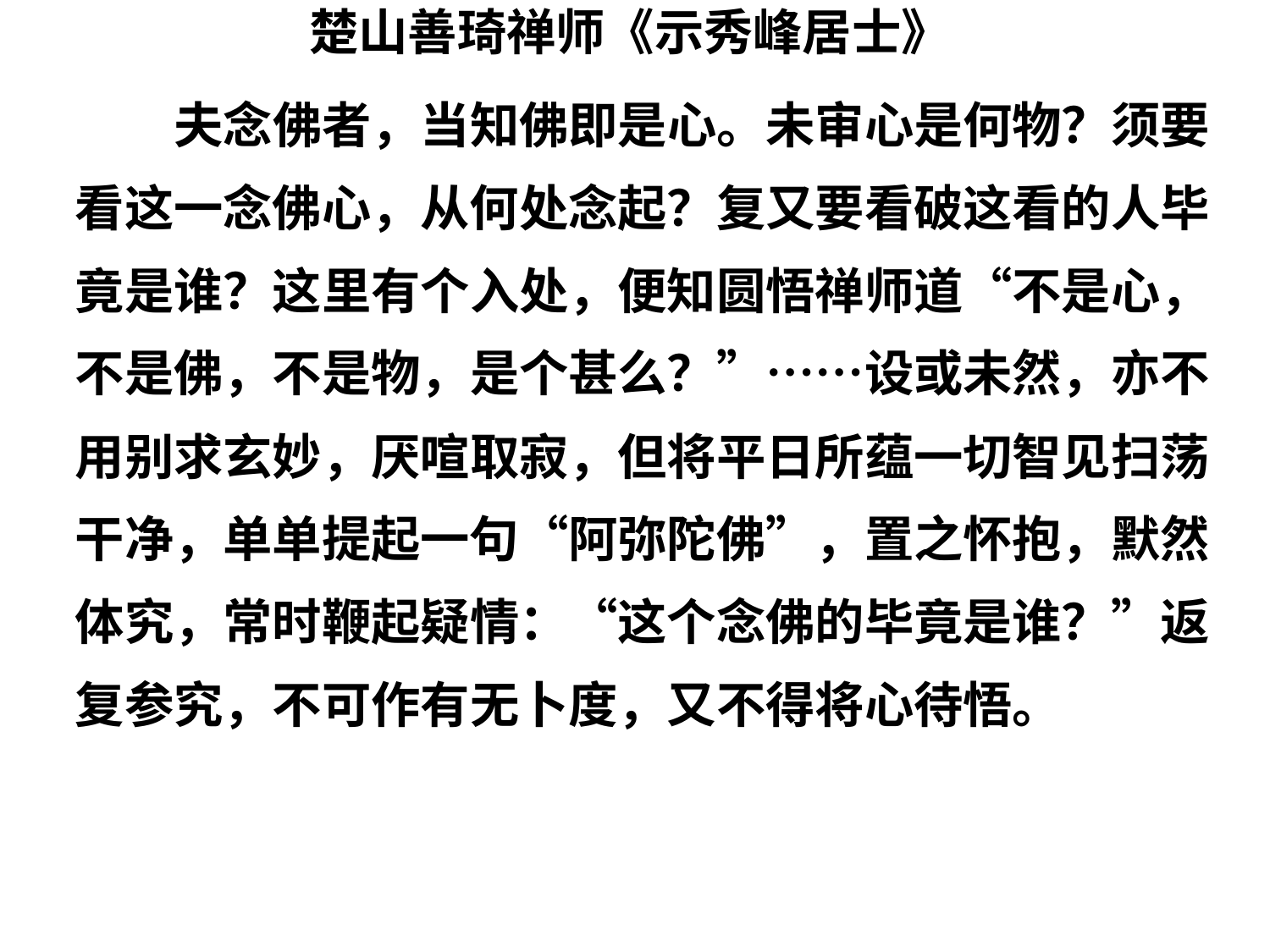

楚山善琦禅师《示秀峰居士》
            夫念佛者，当知佛即是心。未审心是何物？须要看这一念佛心，从何处念起？复又要看破这看的人毕竟是谁？这里有个入处，便知圆悟禅师道“不是心，不是佛，不是物，是个甚么？”……设或未然，亦不用别求玄妙，厌喧取寂，但将平日所蕴一切智见扫荡干净，单单提起一句“阿弥陀佛”，置之怀抱，默然体究，常时鞭起疑情：“这个念佛的毕竟是谁？”返复参究，不可作有无卜度，又不得将心待悟。